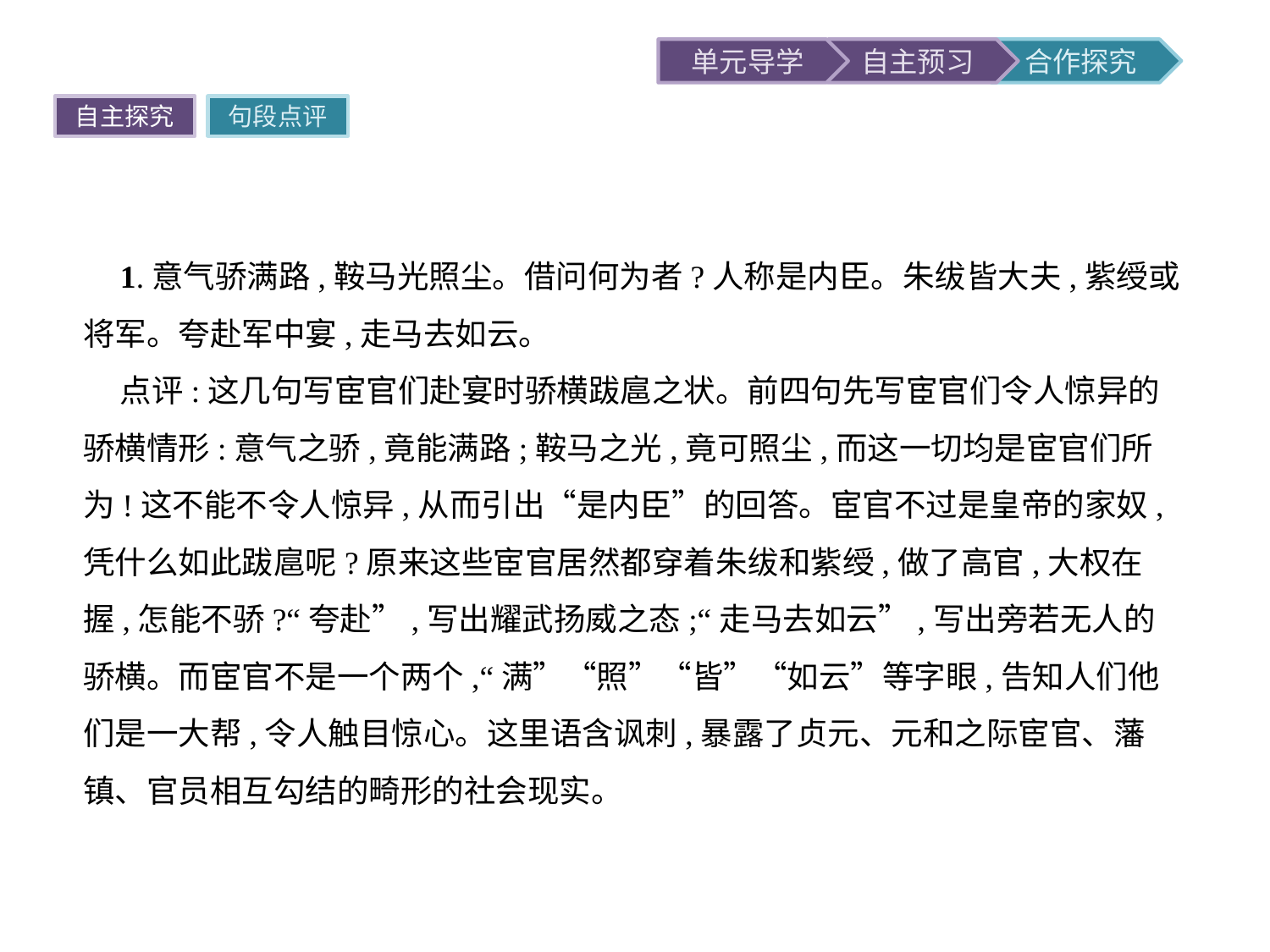

自主探究
句段点评
1.意气骄满路,鞍马光照尘。借问何为者?人称是内臣。朱绂皆大夫,紫绶或将军。夸赴军中宴,走马去如云。
点评:这几句写宦官们赴宴时骄横跋扈之状。前四句先写宦官们令人惊异的骄横情形:意气之骄,竟能满路;鞍马之光,竟可照尘,而这一切均是宦官们所为!这不能不令人惊异,从而引出“是内臣”的回答。宦官不过是皇帝的家奴,凭什么如此跋扈呢?原来这些宦官居然都穿着朱绂和紫绶,做了高官,大权在握,怎能不骄?“夸赴”,写出耀武扬威之态;“走马去如云”,写出旁若无人的骄横。而宦官不是一个两个,“满”“照”“皆”“如云”等字眼,告知人们他们是一大帮,令人触目惊心。这里语含讽刺,暴露了贞元、元和之际宦官、藩镇、官员相互勾结的畸形的社会现实。